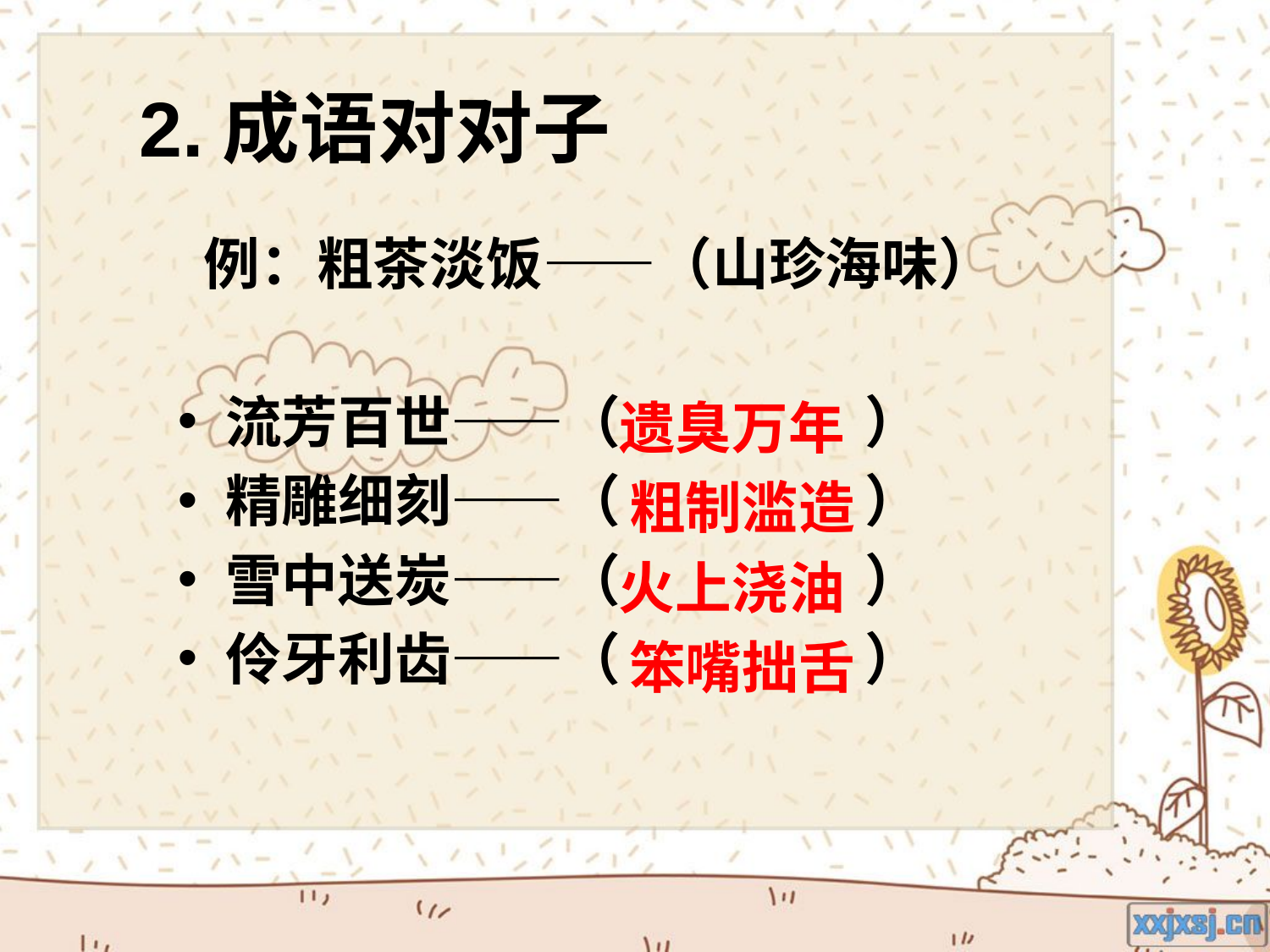

# 2.成语对对子
 例：粗茶淡饭——（山珍海味）

流芳百世——（                   ）
精雕细刻——（                   ）
雪中送炭——（                   ）
伶牙利齿——（                   ）
遗臭万年
粗制滥造
火上浇油
笨嘴拙舌